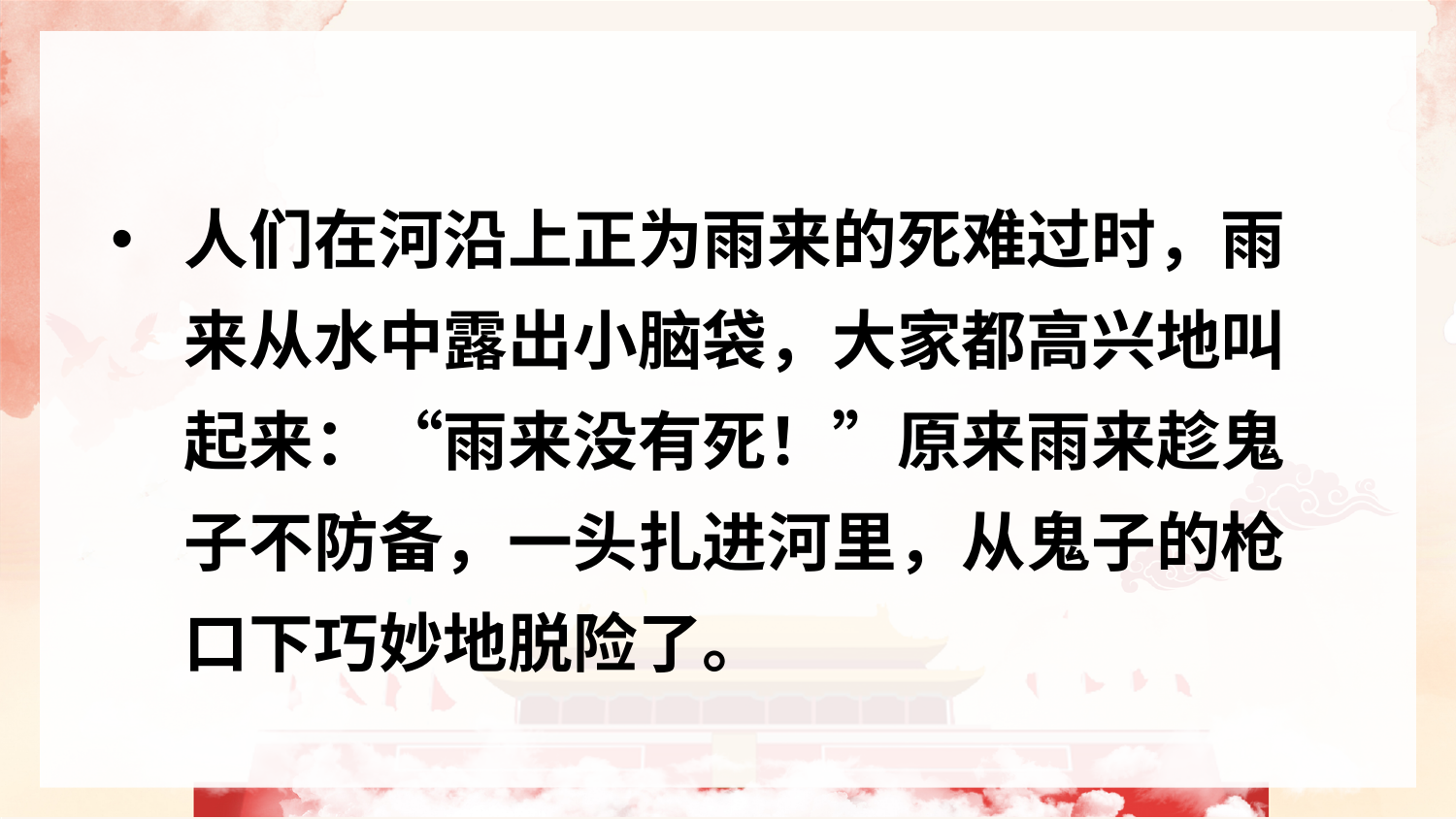

人们在河沿上正为雨来的死难过时，雨来从水中露出小脑袋，大家都高兴地叫起来：“雨来没有死！”原来雨来趁鬼子不防备，一头扎进河里，从鬼子的枪口下巧妙地脱险了。